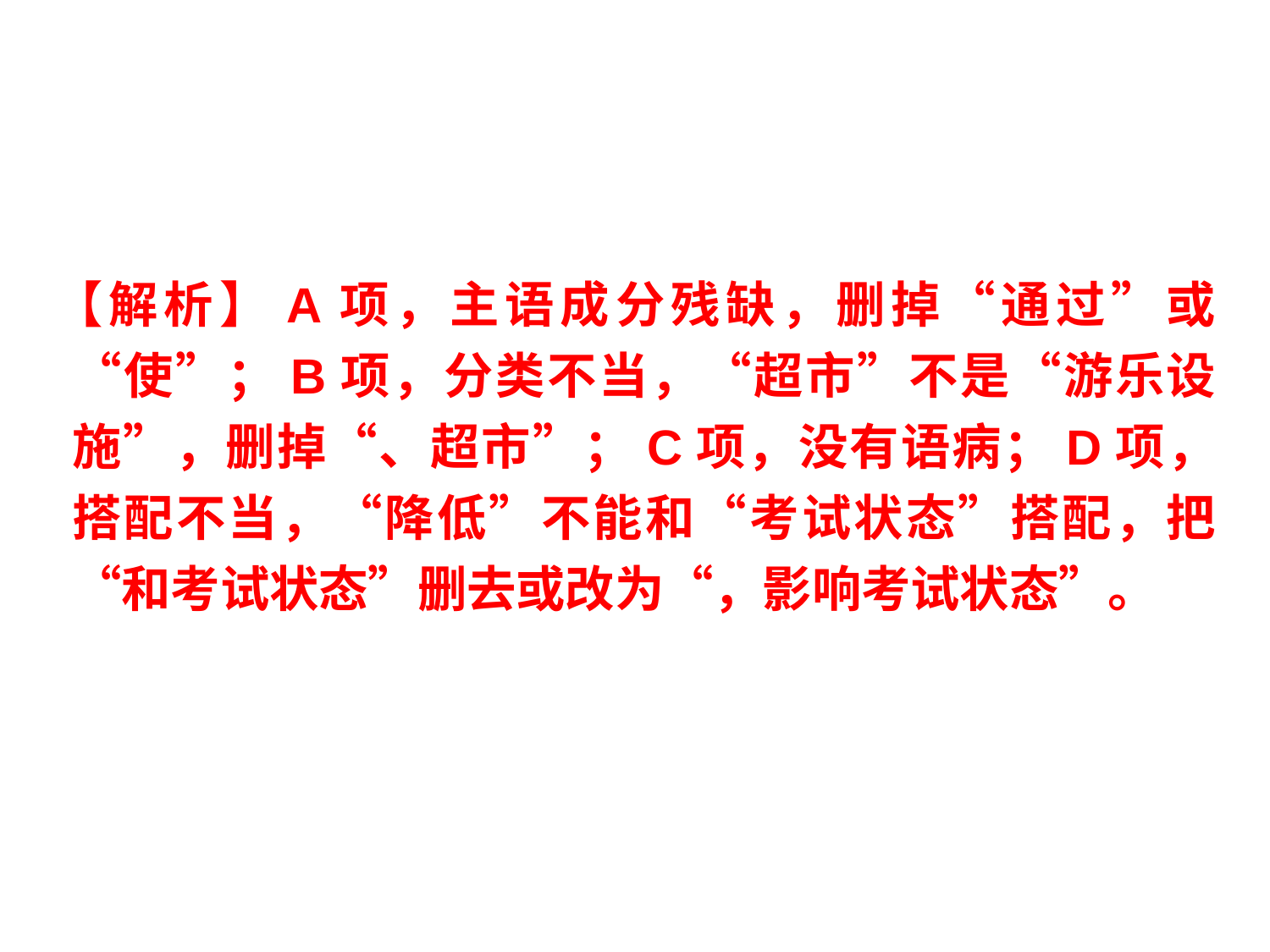

【解析】A项，主语成分残缺，删掉“通过”或“使”；B项，分类不当，“超市”不是“游乐设施”，删掉“、超市”；C项，没有语病；D项，搭配不当，“降低”不能和“考试状态”搭配，把“和考试状态”删去或改为“，影响考试状态”。